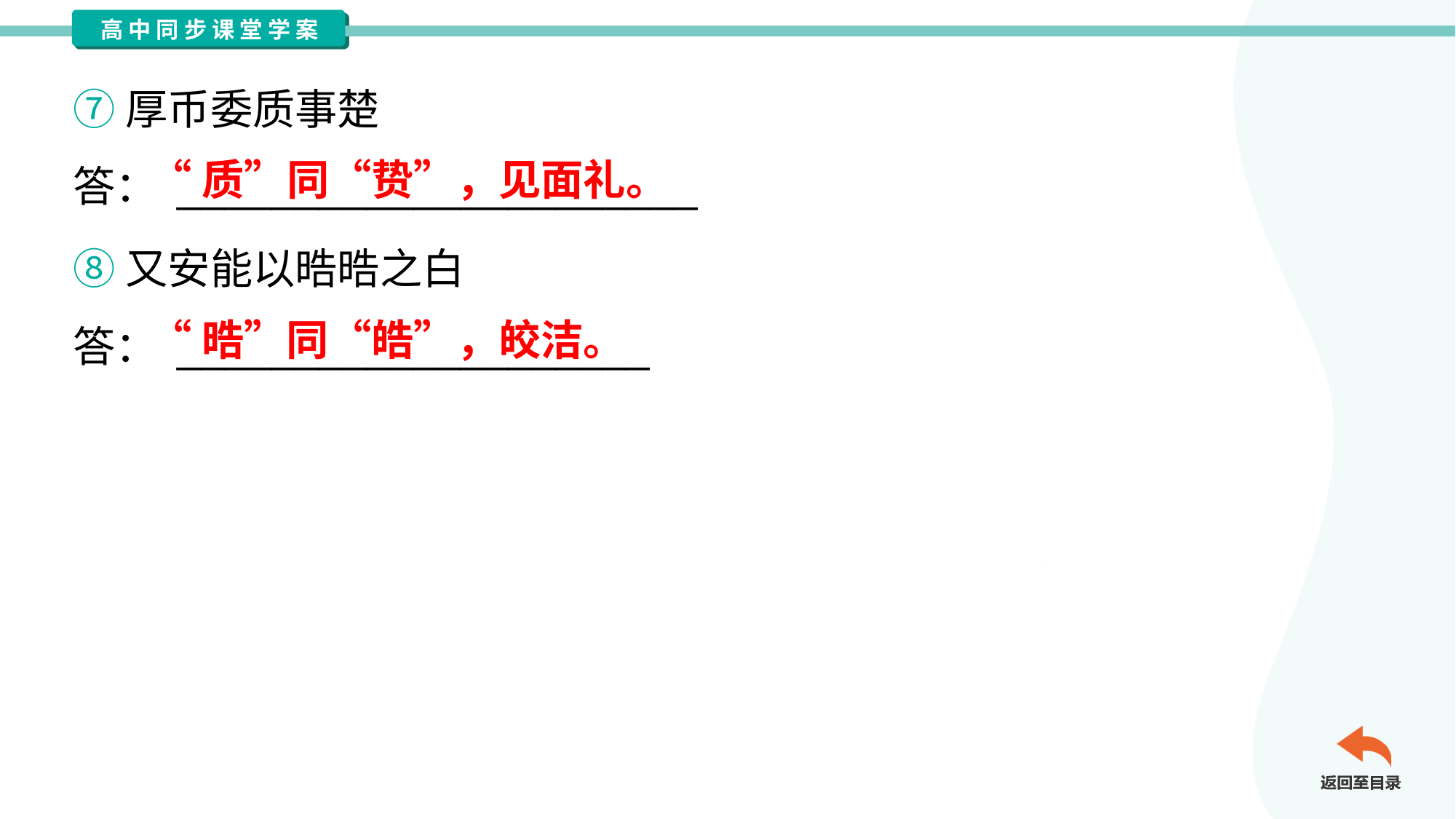

⑦厚币委质事楚
答： ______________________
“质”同“贽”，见面礼。
⑧又安能以晧晧之白
答： ____________________
“晧”同“皓”，皎洁。